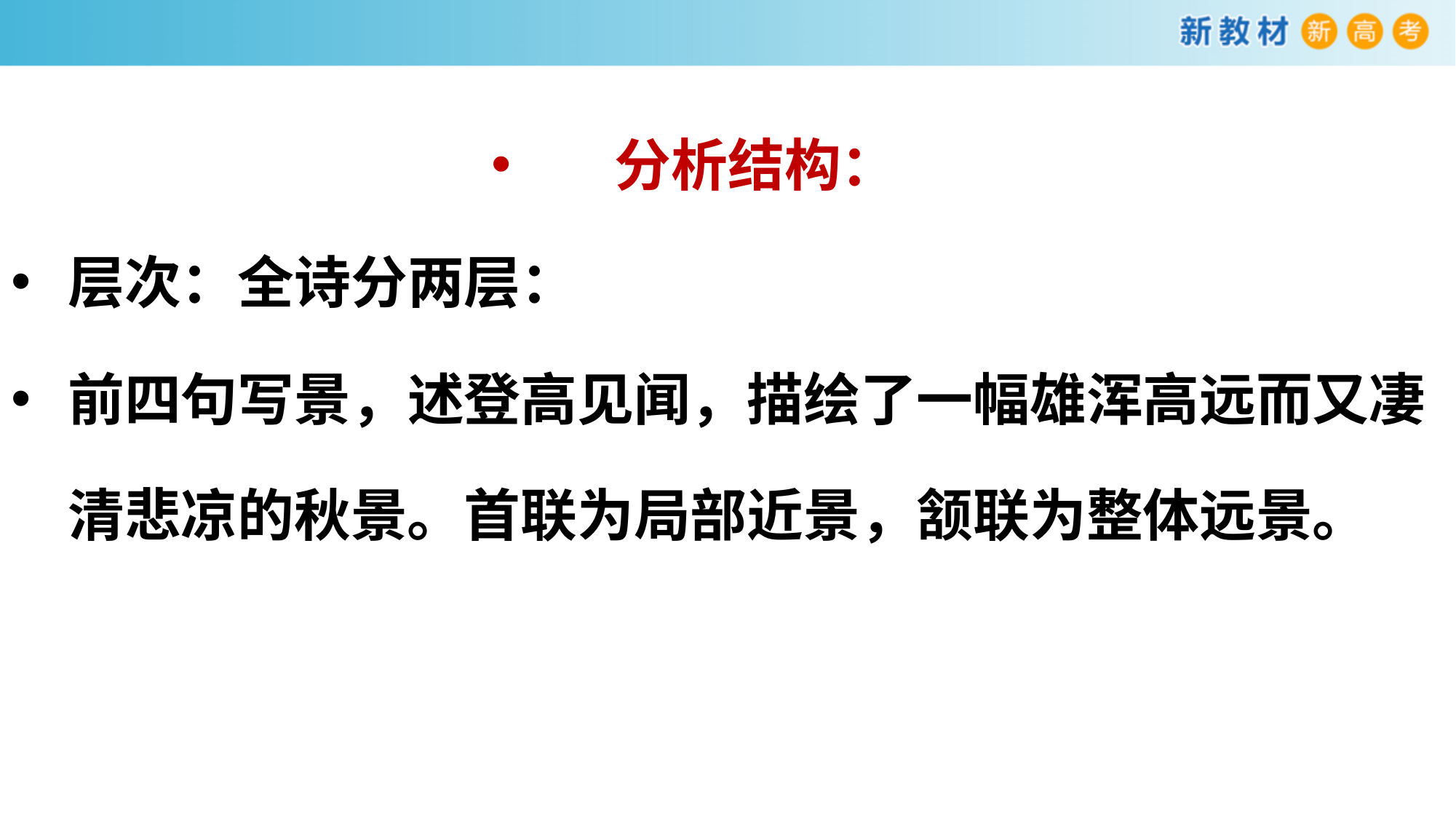

分析结构：
层次：全诗分两层：
前四句写景，述登高见闻，描绘了一幅雄浑高远而又凄清悲凉的秋景。首联为局部近景，颔联为整体远景。